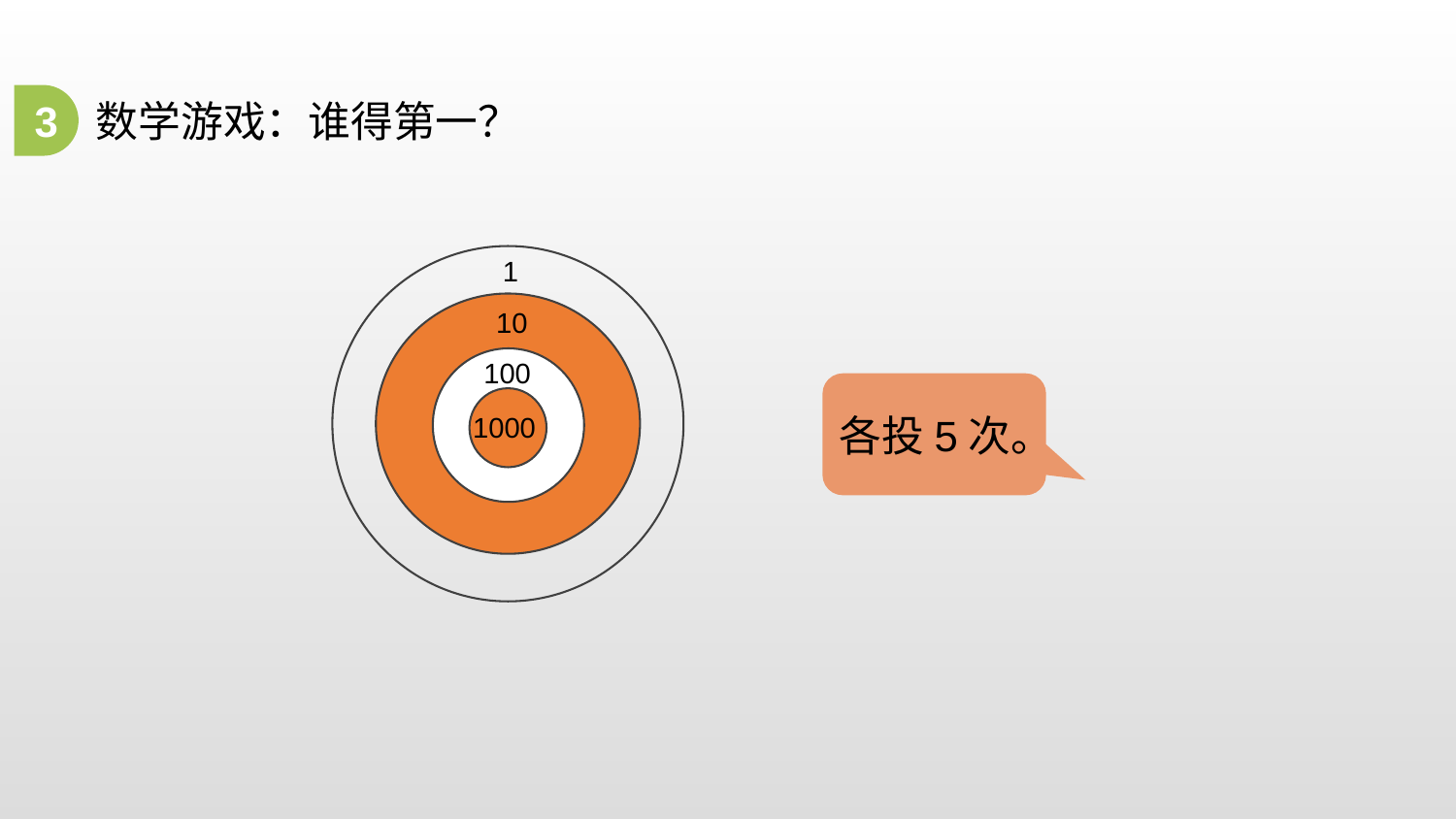

3
数学游戏：谁得第一？

1
10
100
1000
各投5次。